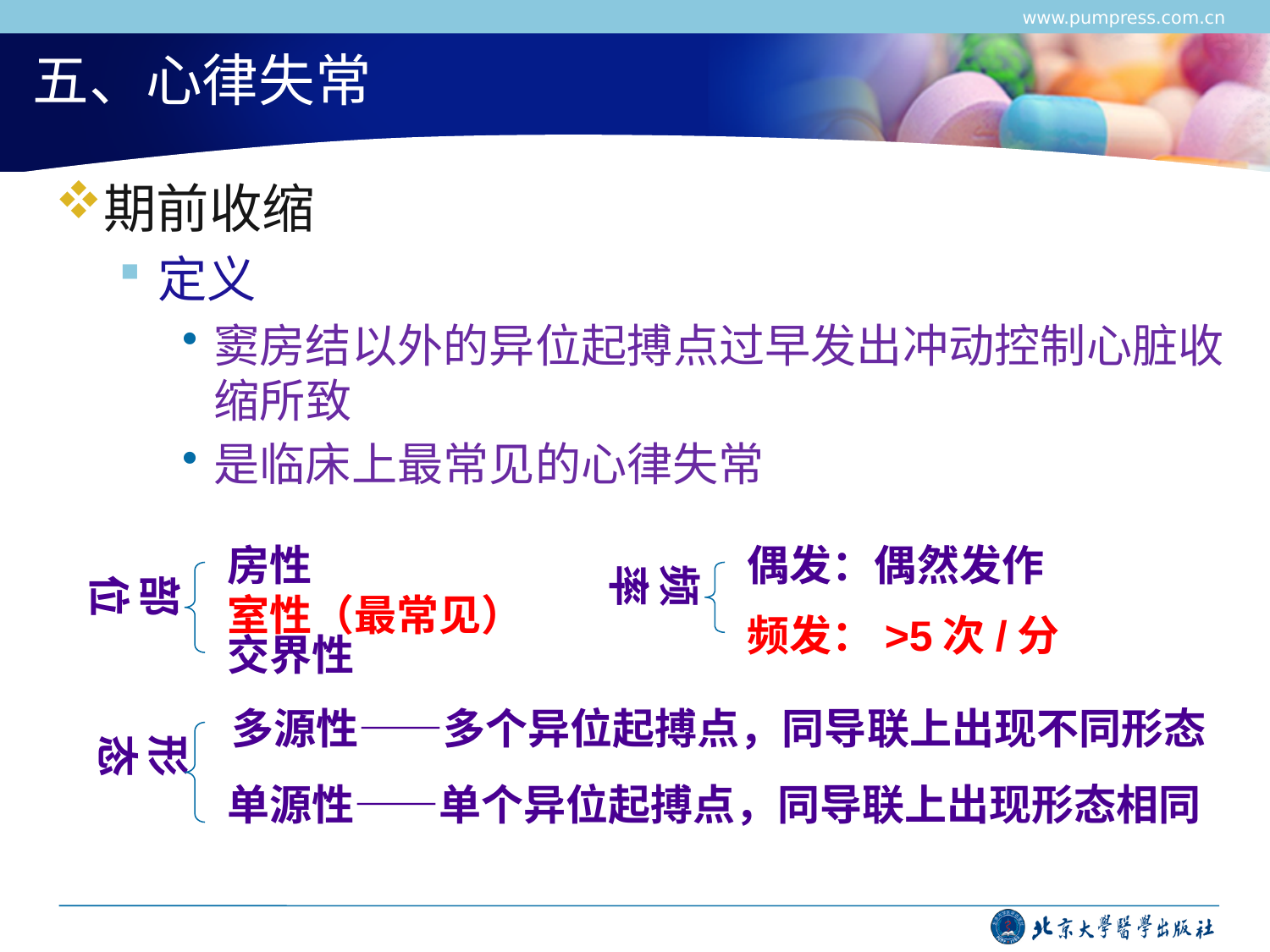

www.pumpress.com.cn
# 五、心律失常
期前收缩
定义
窦房结以外的异位起搏点过早发出冲动控制心脏收缩所致
是临床上最常见的心律失常

房性
偶发：偶然发作
频率
部位

室性（最常见）

频发：>5次/分
交界性
多源性——多个异位起搏点，同导联上出现不同形态
形态

单源性——单个异位起搏点，同导联上出现形态相同